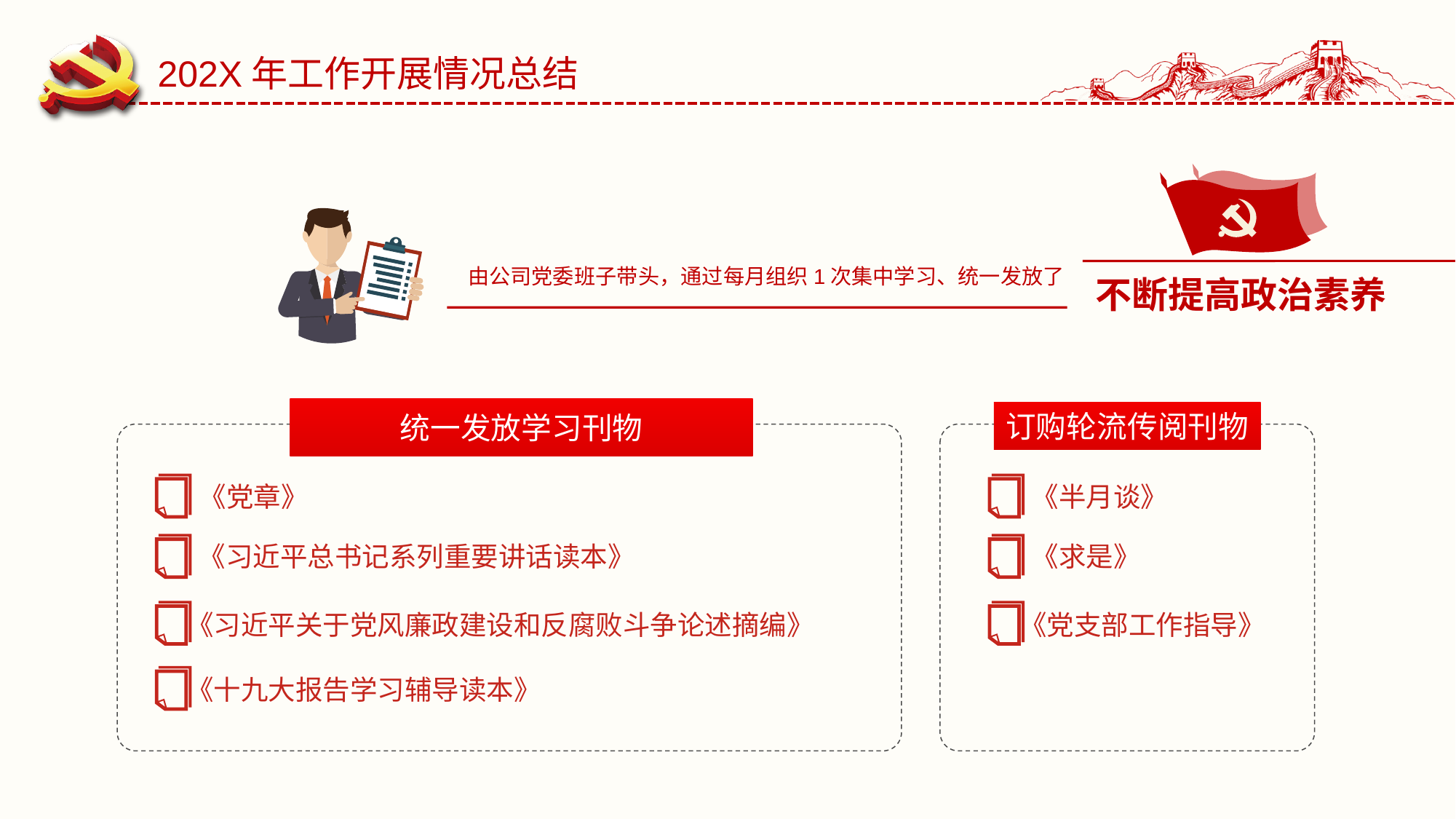

202X年工作开展情况总结

由公司党委班子带头，通过每月组织1次集中学习、统一发放了

不断提高政治素养

统一发放学习刊物
订购轮流传阅刊物

《党章》
《半月谈》

《习近平总书记系列重要讲话读本》
《求是》

《习近平关于党风廉政建设和反腐败斗争论述摘编》
《党支部工作指导》

《十九大报告学习辅导读本》